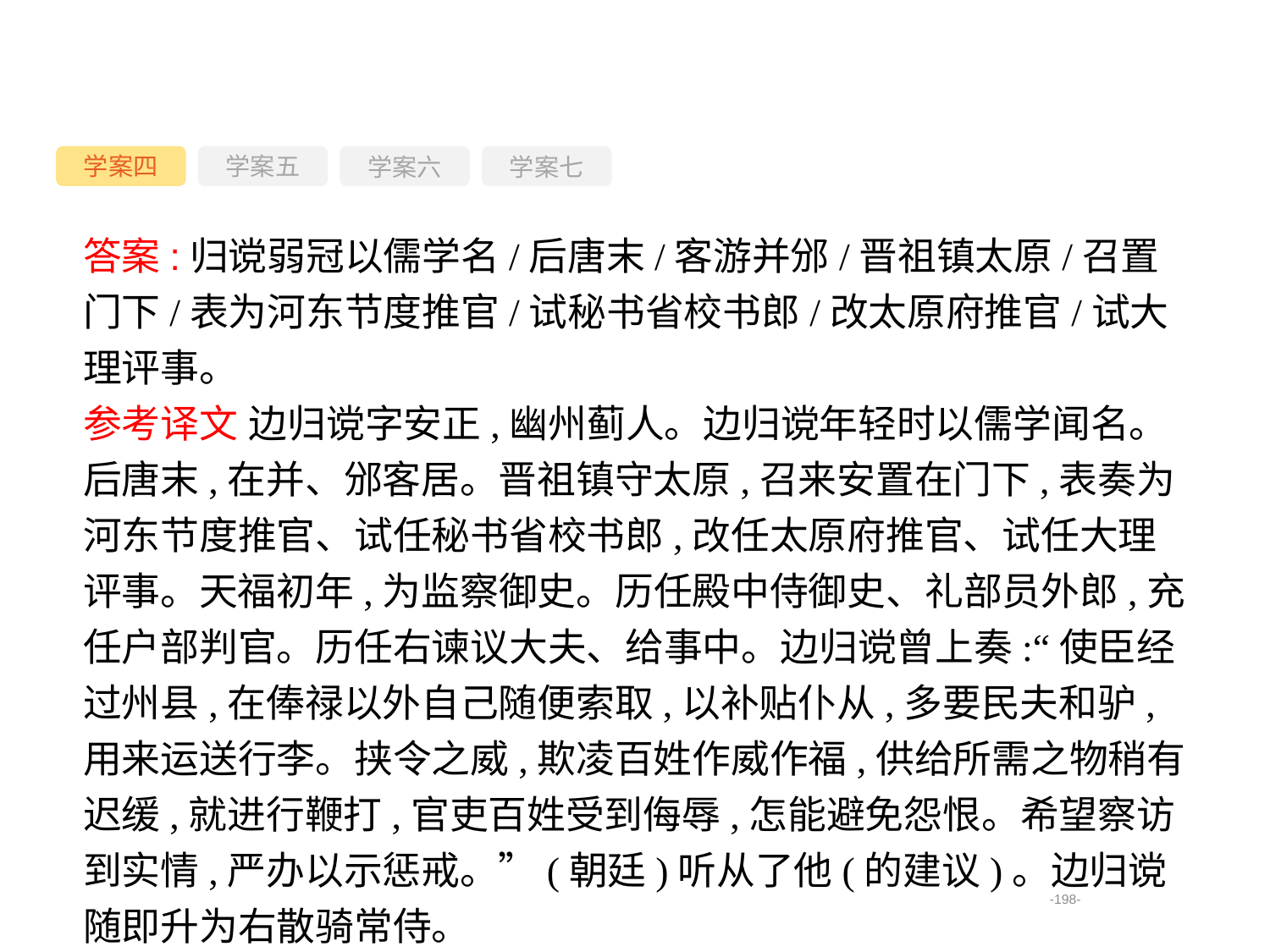

学案四
学案六
学案七
学案五
答案:归谠弱冠以儒学名/后唐末/客游并邠/晋祖镇太原/召置门下/表为河东节度推官/试秘书省校书郎/改太原府推官/试大理评事。
参考译文 边归谠字安正,幽州蓟人。边归谠年轻时以儒学闻名。后唐末,在并、邠客居。晋祖镇守太原,召来安置在门下,表奏为河东节度推官、试任秘书省校书郎,改任太原府推官、试任大理评事。天福初年,为监察御史。历任殿中侍御史、礼部员外郎,充任户部判官。历任右谏议大夫、给事中。边归谠曾上奏:“使臣经过州县,在俸禄以外自己随便索取,以补贴仆从,多要民夫和驴,用来运送行李。挟令之威,欺凌百姓作威作福,供给所需之物稍有迟缓,就进行鞭打,官吏百姓受到侮辱,怎能避免怨恨。希望察访到实情,严办以示惩戒。”(朝廷)听从了他(的建议)。边归谠随即升为右散骑常侍。
-198-